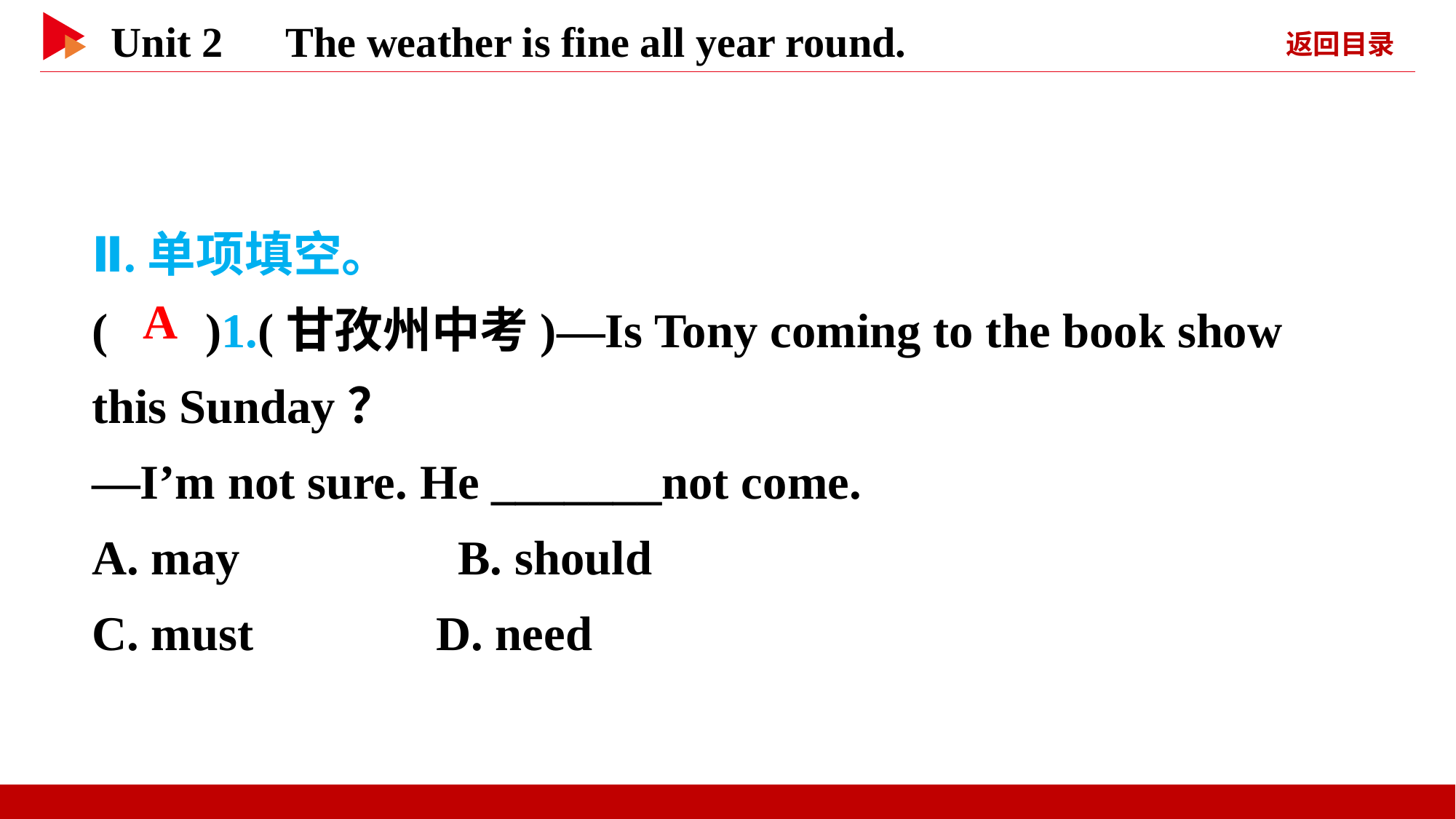

Ⅱ.单项填空。
(        )1.(甘孜州中考)—Is Tony coming to the book show this Sunday？
—I’m not sure. He _______not come.
A. may　　　　B. should
C. must               D. need
   A